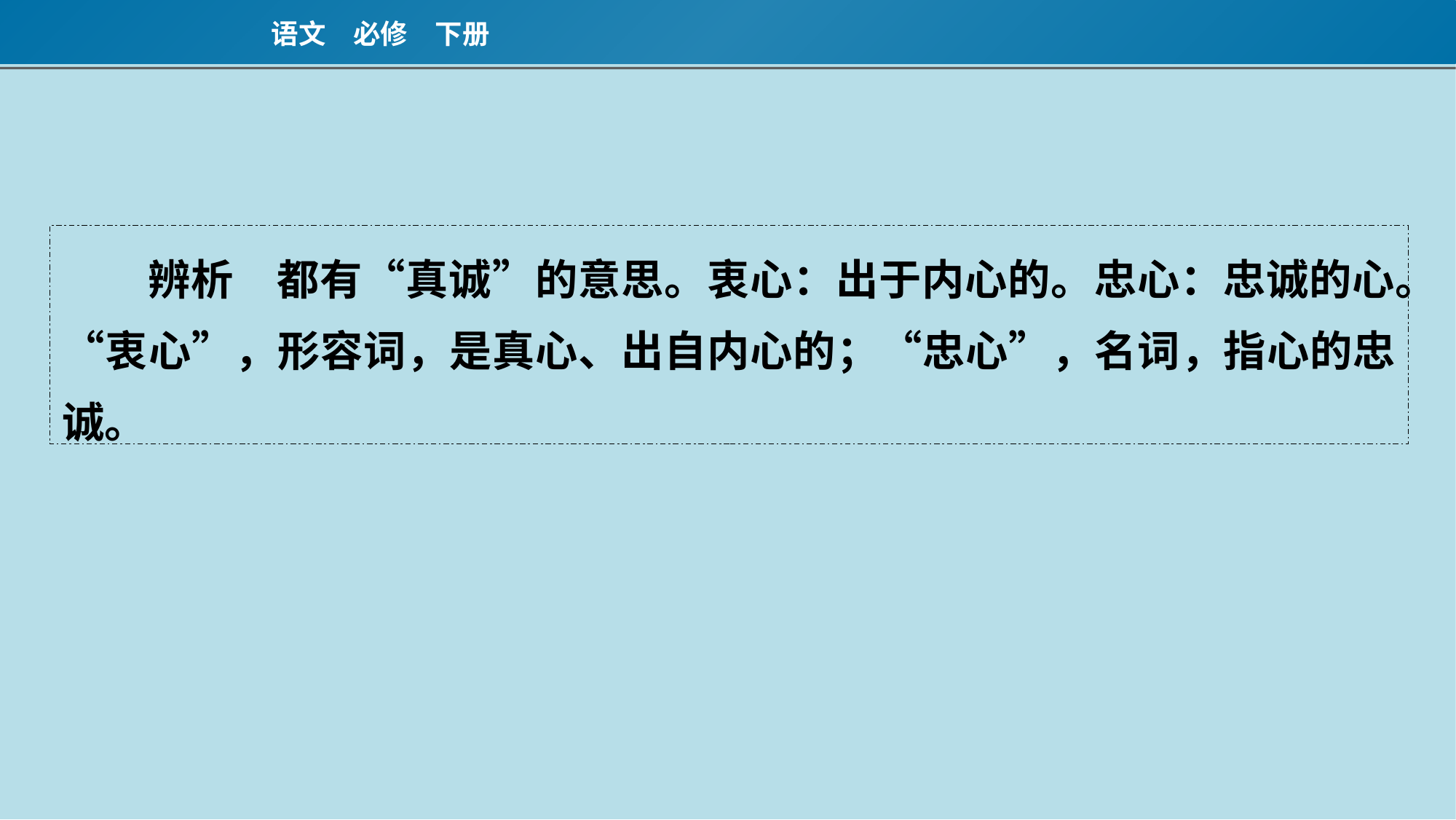

辨析　都有“真诚”的意思。衷心：出于内心的。忠心：忠诚的心。“衷心”，形容词，是真心、出自内心的；“忠心”，名词，指心的忠诚。